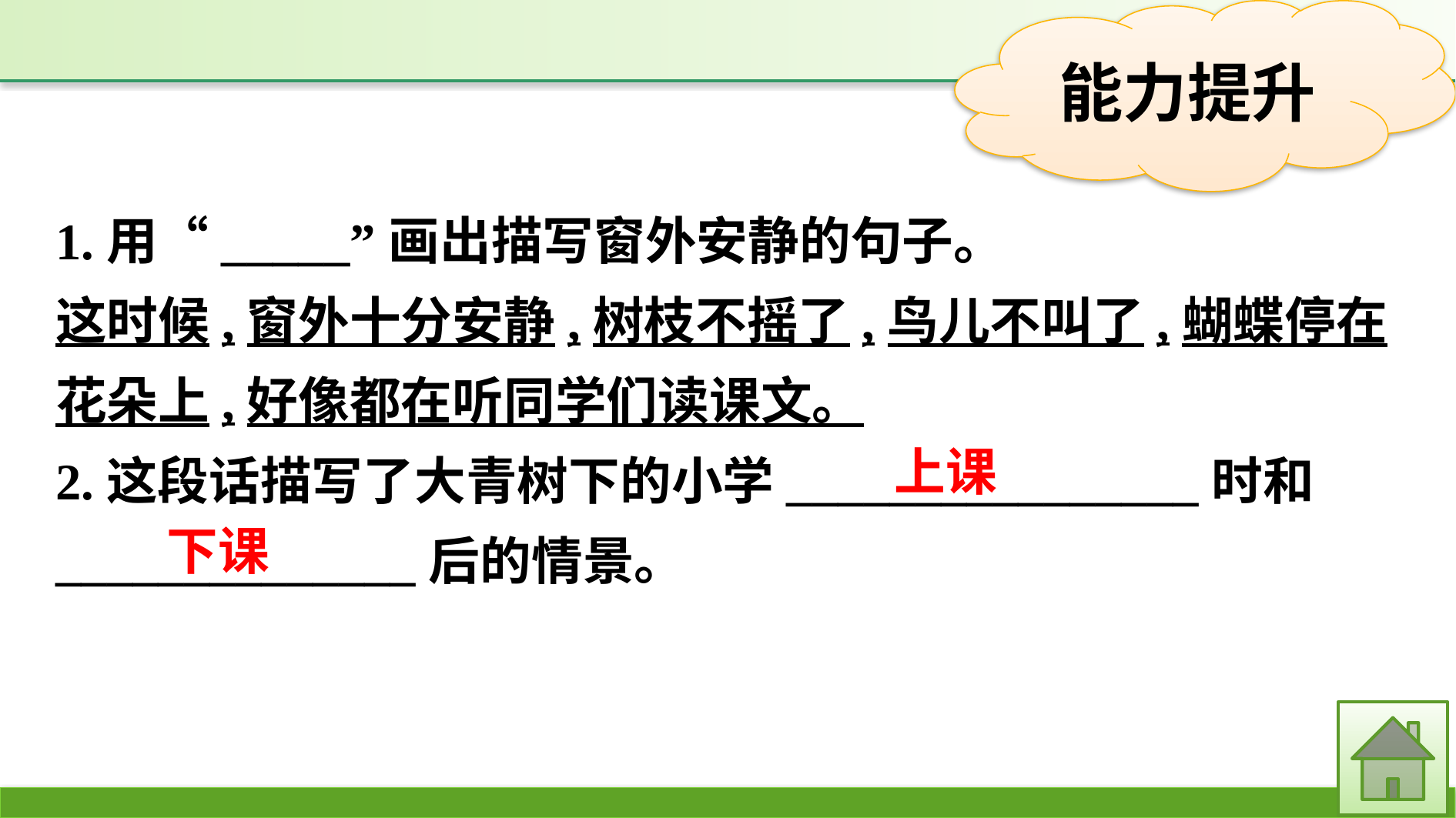

1.用“_____”画出描写窗外安静的句子。
这时候,窗外十分安静,树枝不摇了,鸟儿不叫了,蝴蝶停在花朵上,好像都在听同学们读课文。
2.这段话描写了大青树下的小学________________时和______________后的情景。
上课
下课